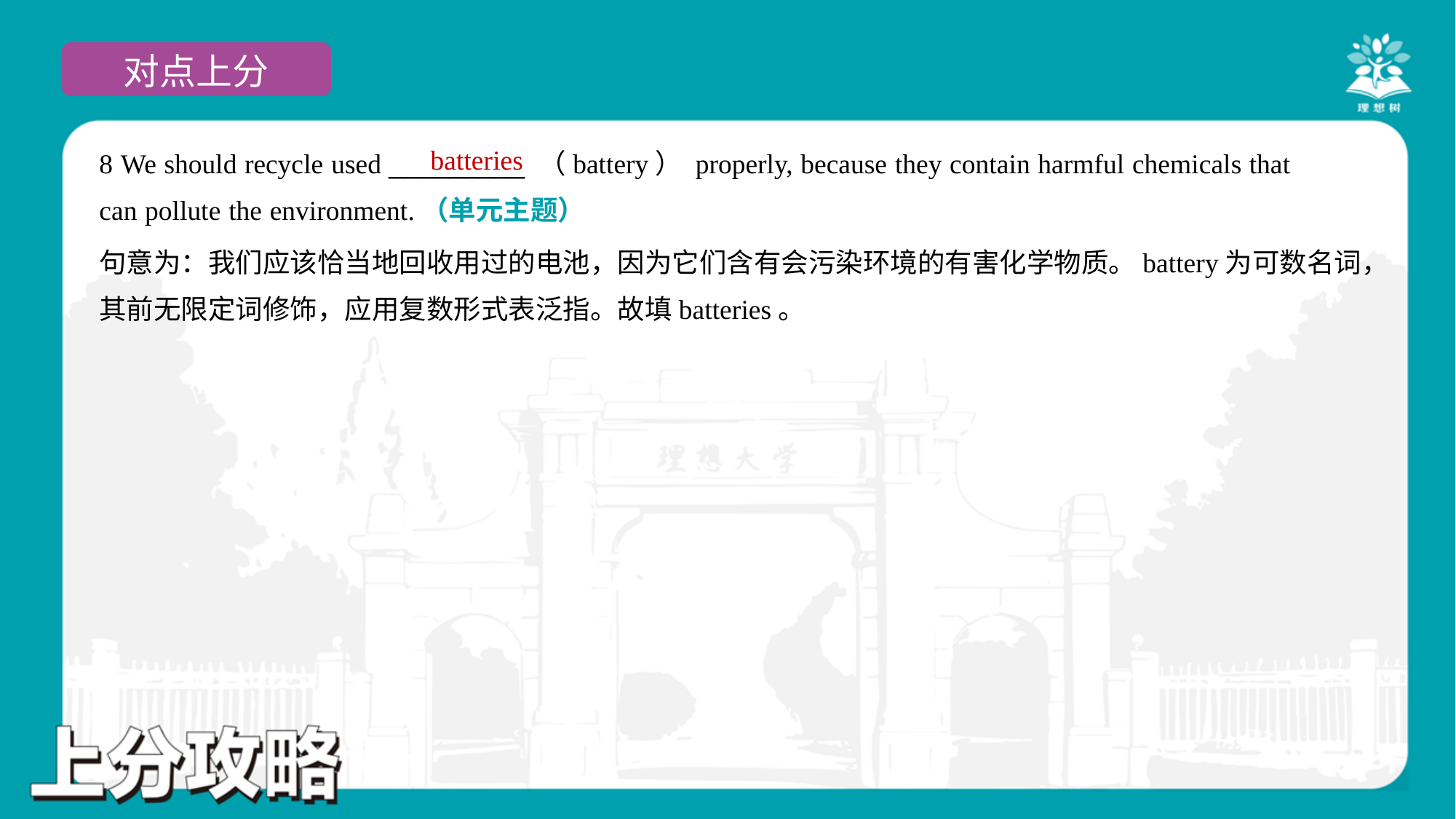

batteries
8 We should recycle used _________ （battery） properly, because they contain harmful chemicals that
can pollute the environment.（单元主题）
句意为：我们应该恰当地回收用过的电池，因为它们含有会污染环境的有害化学物质。battery为可数名词，
其前无限定词修饰，应用复数形式表泛指。故填batteries。